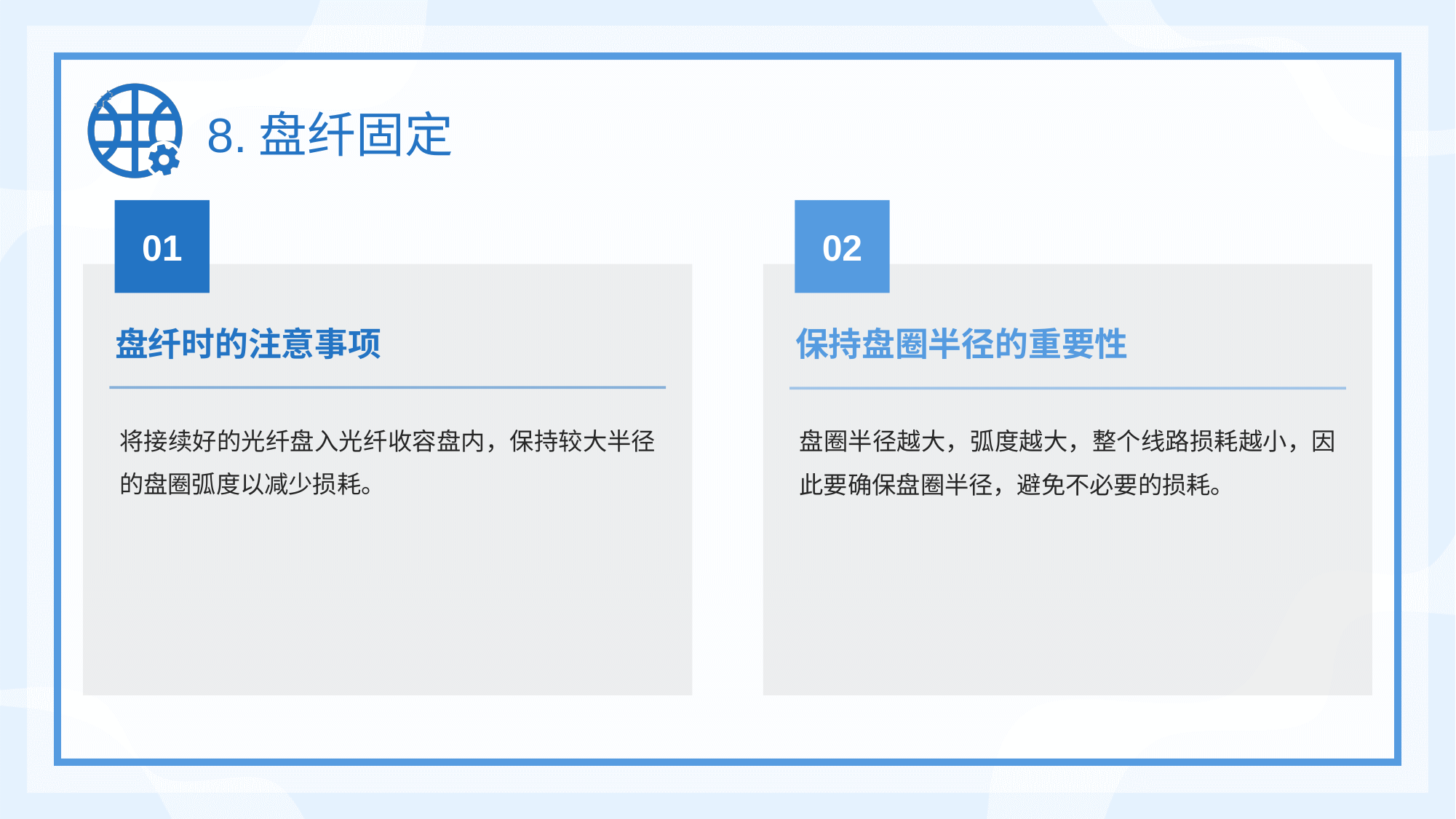

8.盘纤固定
01
02

盘纤时的注意事项
保持盘圈半径的重要性
将接续好的光纤盘入光纤收容盘内，保持较大半径的盘圈弧度以减少损耗。
盘圈半径越大，弧度越大，整个线路损耗越小，因此要确保盘圈半径，避免不必要的损耗。